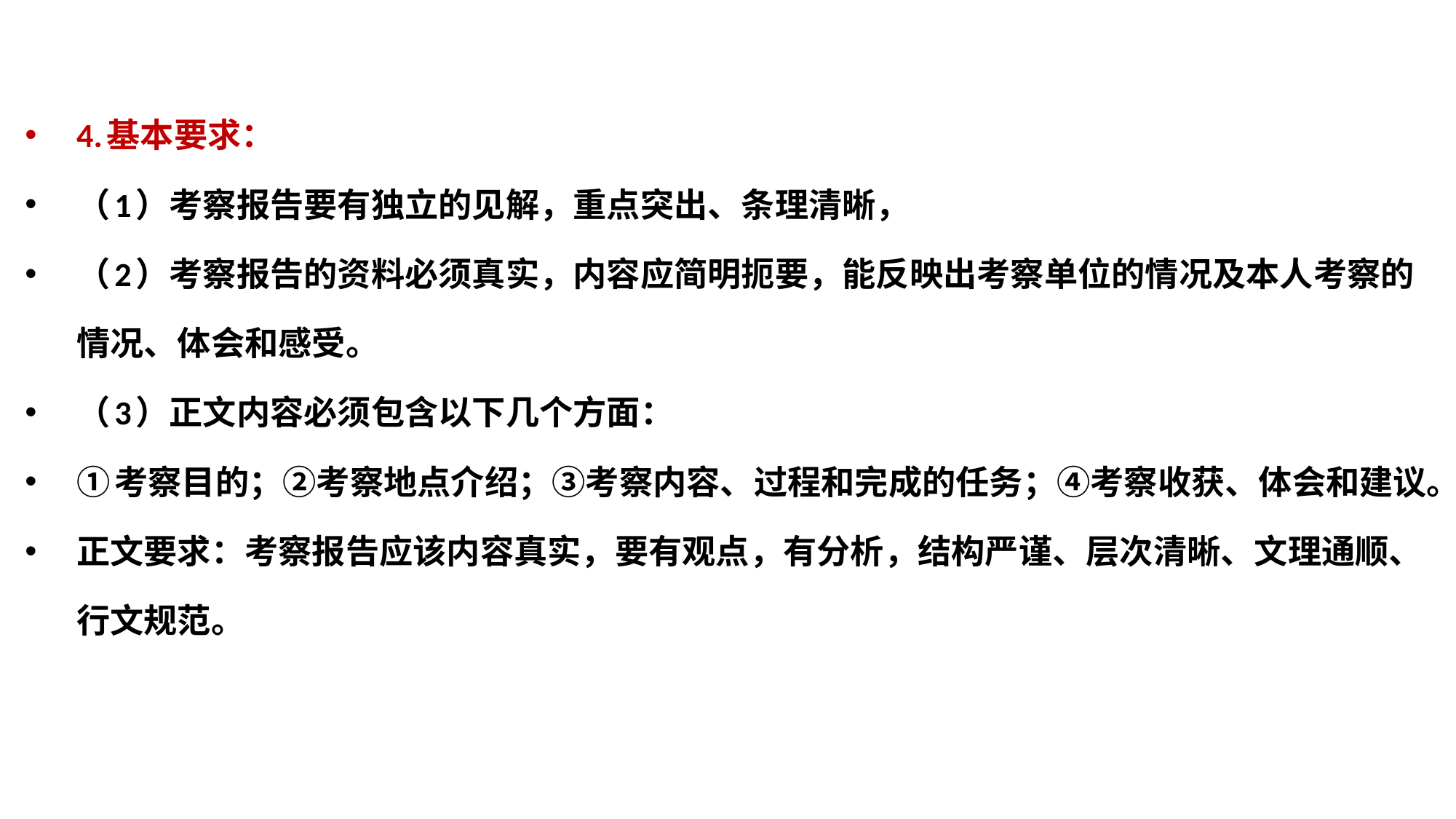

4.基本要求：
（1）考察报告要有独立的见解，重点突出、条理清晰，
（2）考察报告的资料必须真实，内容应简明扼要，能反映出考察单位的情况及本人考察的情况、体会和感受。
（3）正文内容必须包含以下几个方面：
①考察目的；②考察地点介绍；③考察内容、过程和完成的任务；④考察收获、体会和建议。
正文要求：考察报告应该内容真实，要有观点，有分析，结构严谨、层次清晰、文理通顺、行文规范。